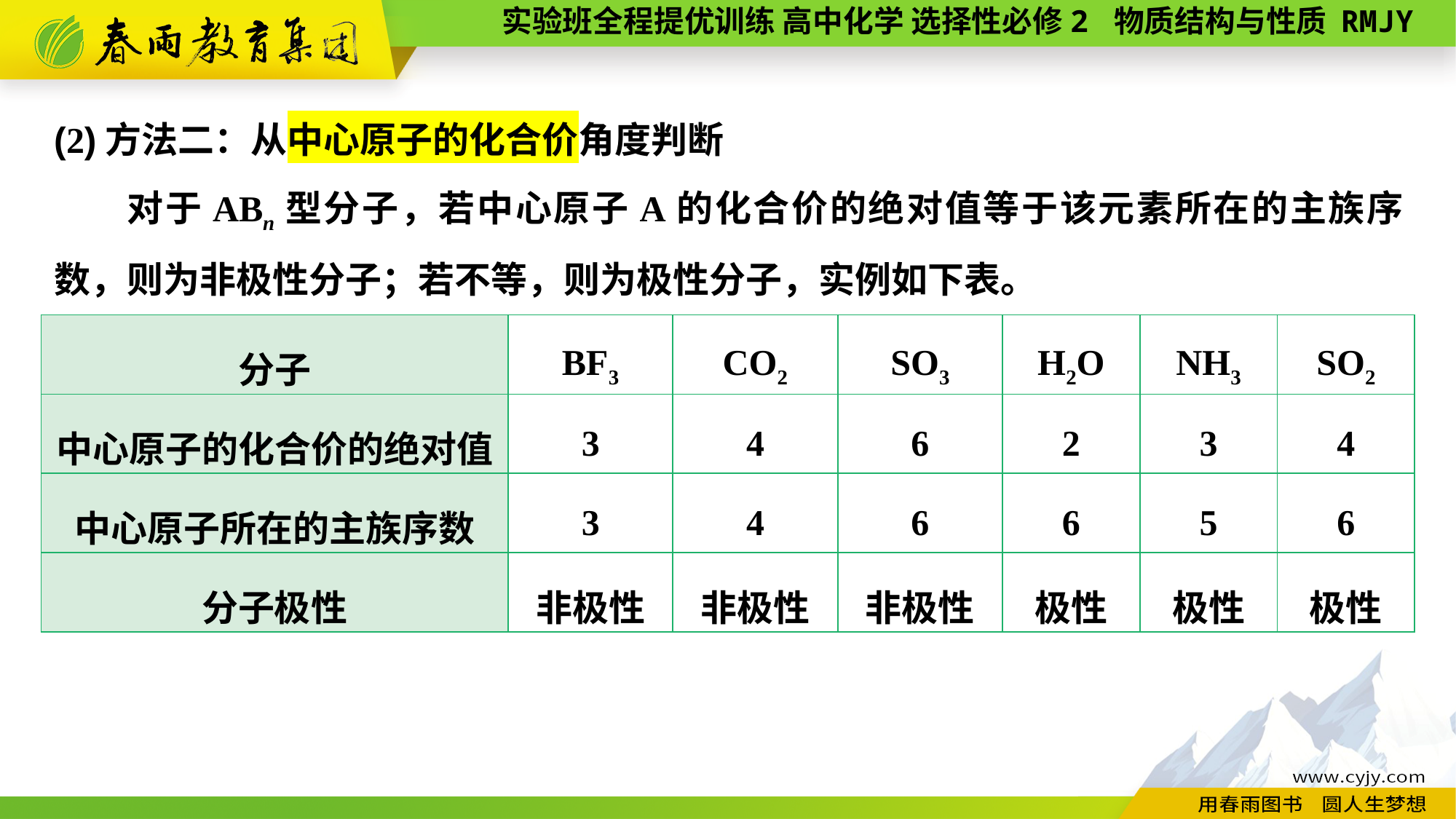

(2)方法二：从中心原子的化合价角度判断
对于ABn型分子，若中心原子A的化合价的绝对值等于该元素所在的主族序数，则为非极性分子；若不等，则为极性分子，实例如下表。
| 分子 | BF3 | CO2 | SO3 | H2O | NH3 | SO2 |
| --- | --- | --- | --- | --- | --- | --- |
| 中心原子的化合价的绝对值 | 3 | 4 | 6 | 2 | 3 | 4 |
| 中心原子所在的主族序数 | 3 | 4 | 6 | 6 | 5 | 6 |
| 分子极性 | 非极性 | 非极性 | 非极性 | 极性 | 极性 | 极性 |